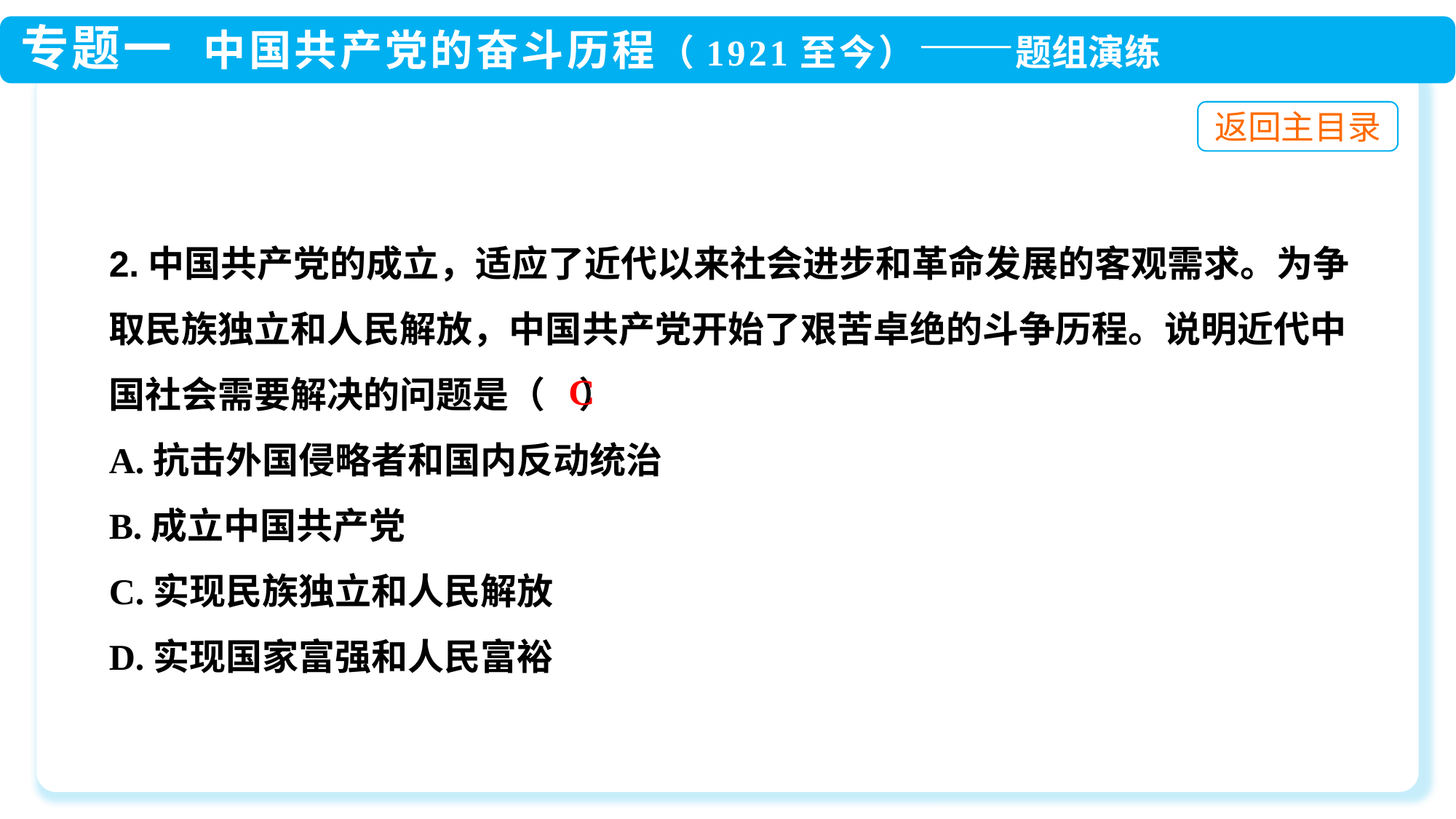

2.中国共产党的成立，适应了近代以来社会进步和革命发展的客观需求。为争取民族独立和人民解放，中国共产党开始了艰苦卓绝的斗争历程。说明近代中国社会需要解决的问题是（    ）
A.抗击外国侵略者和国内反动统治
B.成立中国共产党
C.实现民族独立和人民解放
D.实现国家富强和人民富裕
C